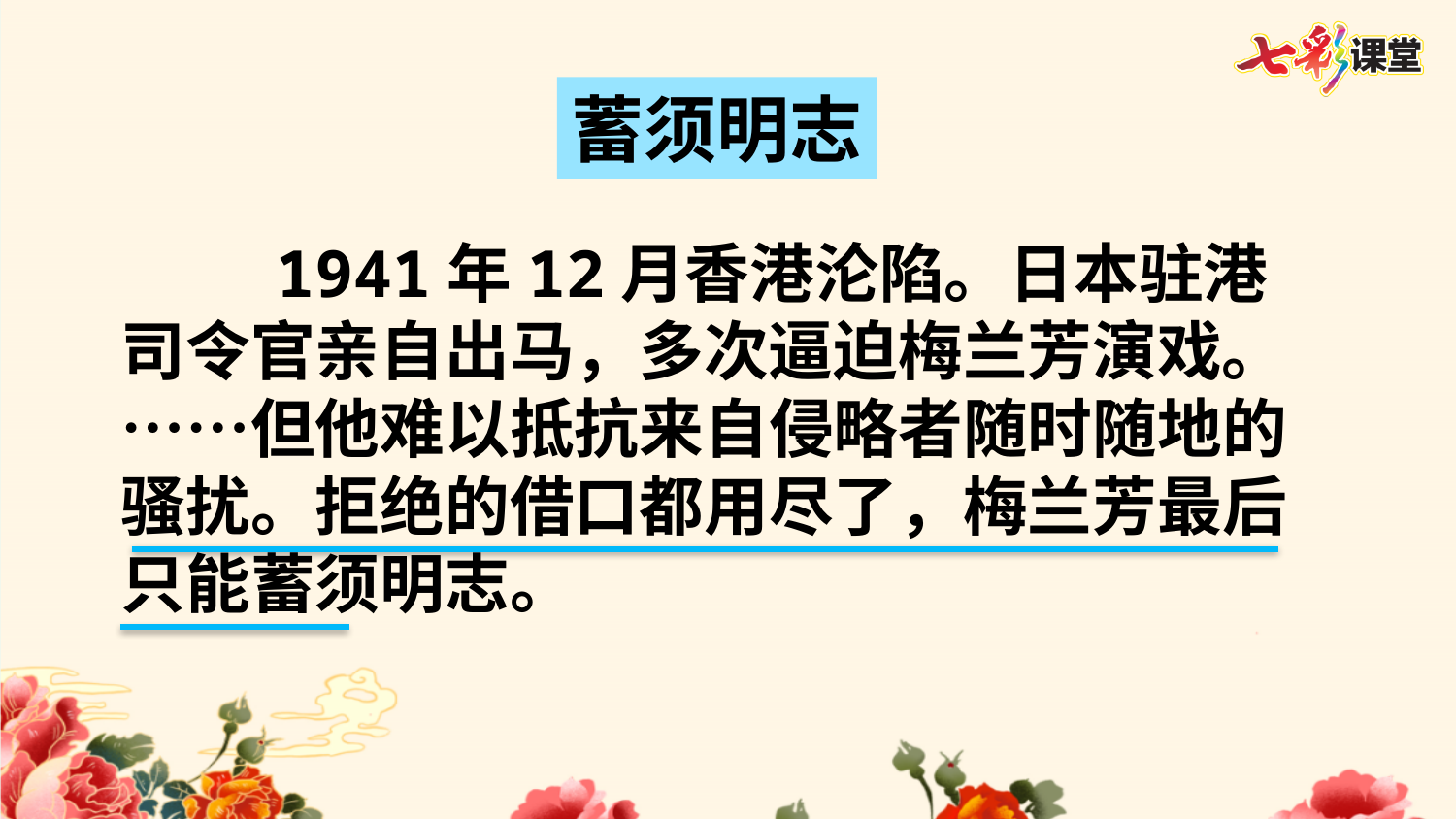

蓄须明志
    1941年12月香港沦陷。日本驻港司令官亲自出马，多次逼迫梅兰芳演戏。……但他难以抵抗来自侵略者随时随地的骚扰。拒绝的借口都用尽了，梅兰芳最后只能蓄须明志。